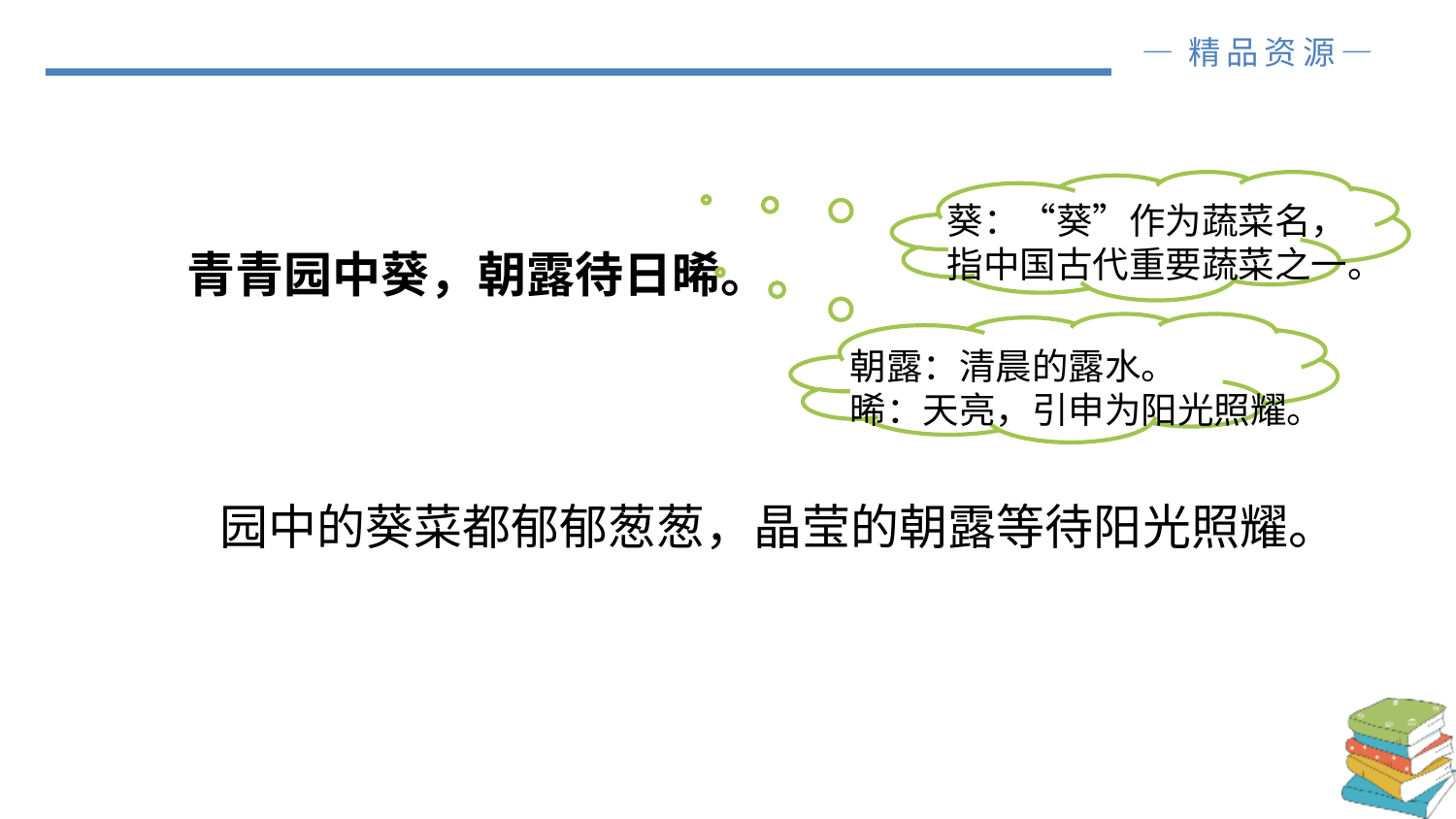

葵：“葵”作为蔬菜名，指中国古代重要蔬菜之一。
青青园中葵，朝露待日晞。

朝露：清晨的露水。
晞：天亮，引申为阳光照耀。
园中的葵菜都郁郁葱葱，晶莹的朝露等待阳光照耀。